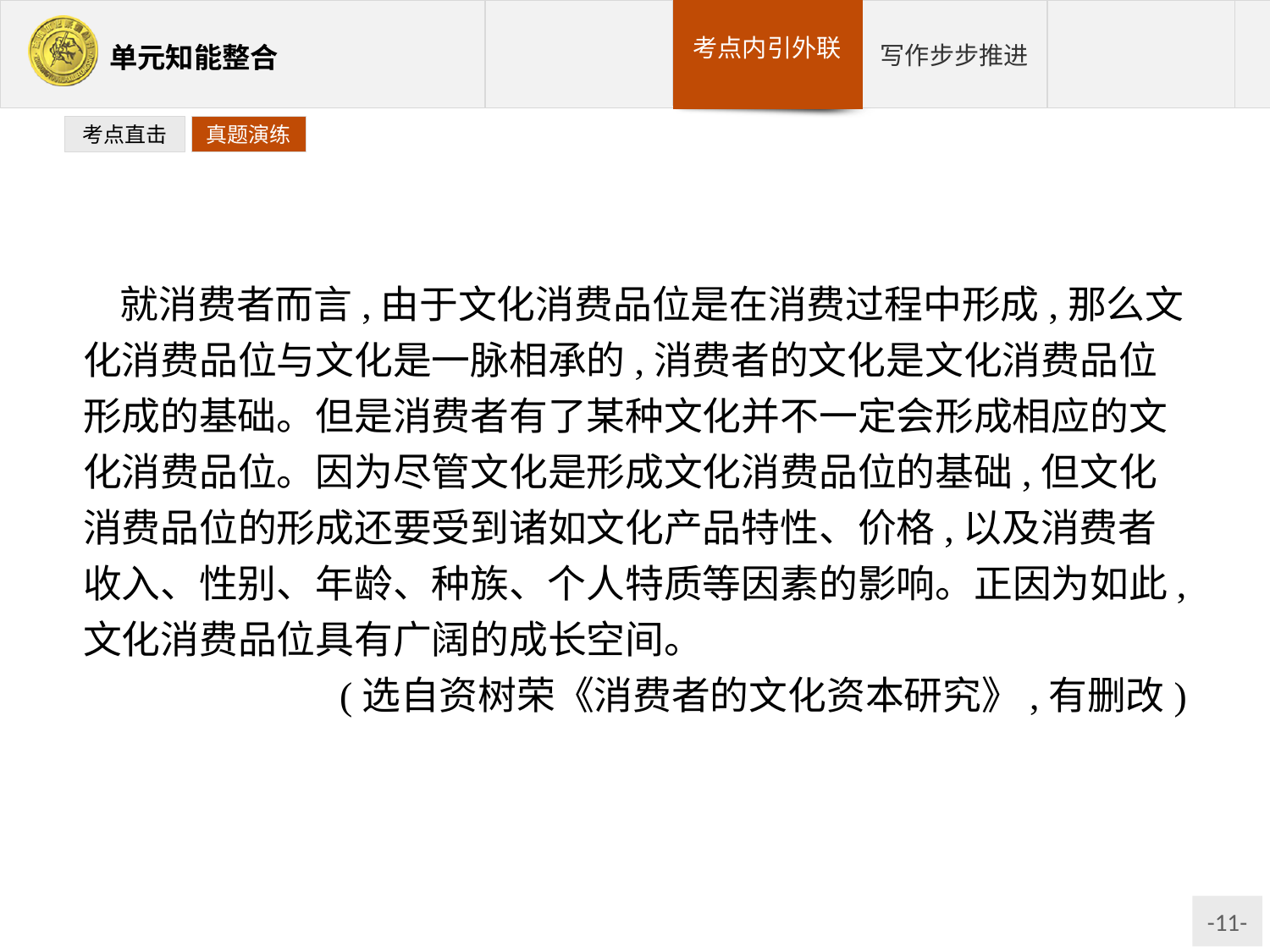

考点直击
真题演练
就消费者而言,由于文化消费品位是在消费过程中形成,那么文化消费品位与文化是一脉相承的,消费者的文化是文化消费品位形成的基础。但是消费者有了某种文化并不一定会形成相应的文化消费品位。因为尽管文化是形成文化消费品位的基础,但文化消费品位的形成还要受到诸如文化产品特性、价格,以及消费者收入、性别、年龄、种族、个人特质等因素的影响。正因为如此,文化消费品位具有广阔的成长空间。
(选自资树荣《消费者的文化资本研究》,有删改)